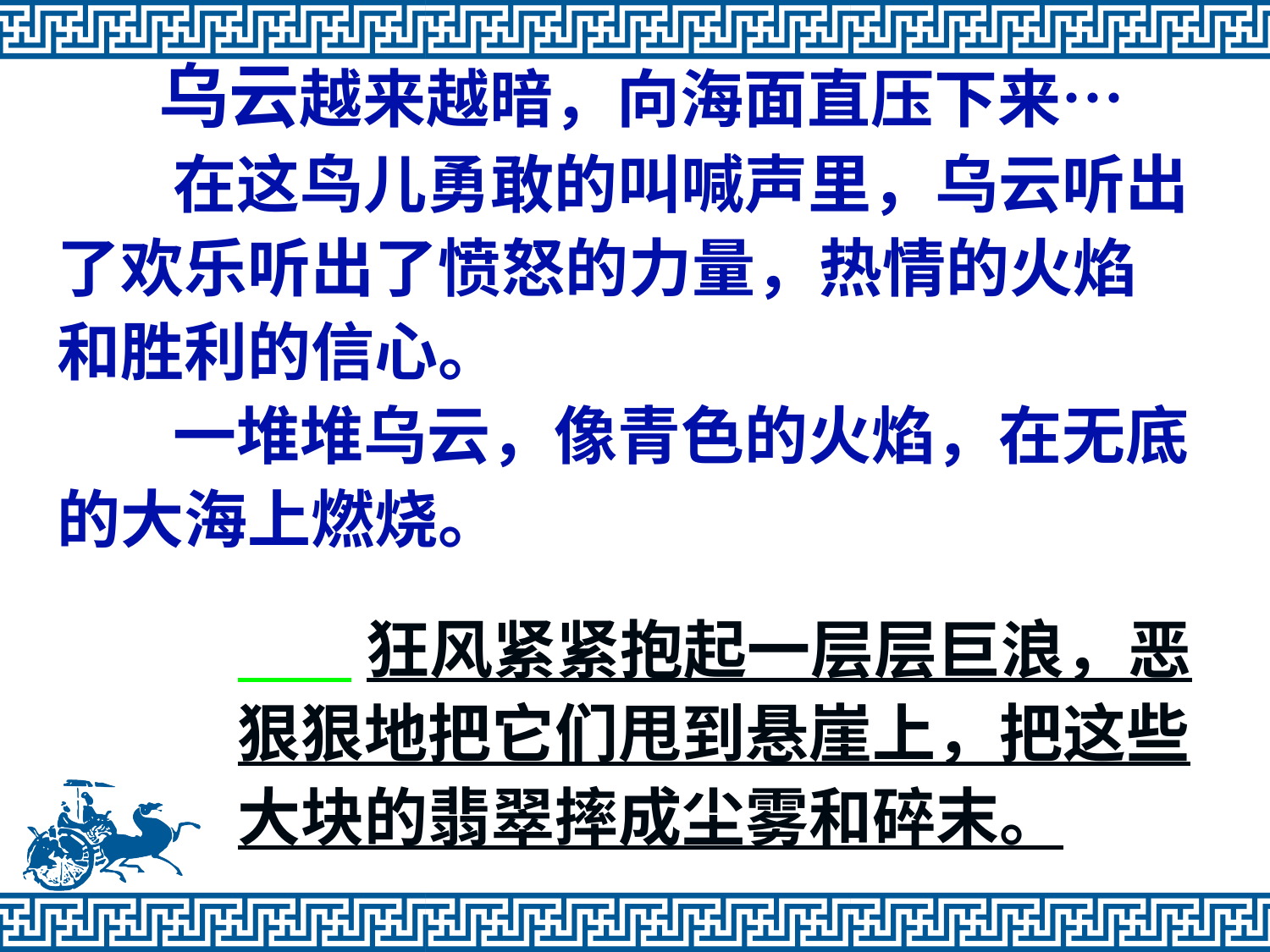

乌云越来越暗，向海面直压下来…
       在这鸟儿勇敢的叫喊声里，乌云听出了欢乐听出了愤怒的力量，热情的火焰和胜利的信心。
       一堆堆乌云，像青色的火焰，在无底的大海上燃烧。
        狂风紧紧抱起一层层巨浪，恶狠狠地把它们甩到悬崖上，把这些大块的翡翠摔成尘雾和碎末。